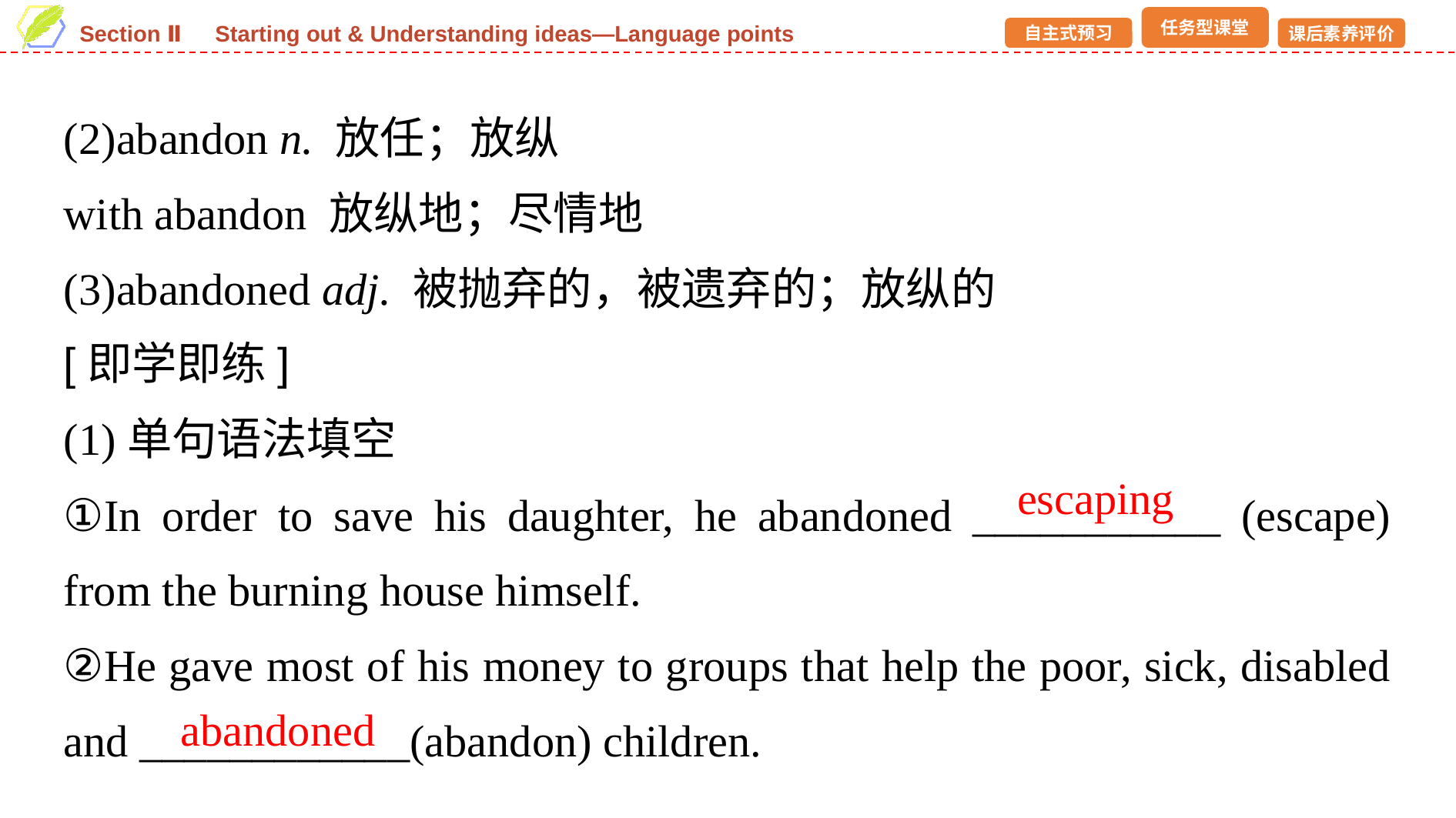

(2)abandon n. 放任；放纵
with abandon 放纵地；尽情地
(3)abandoned adj. 被抛弃的，被遗弃的；放纵的
[即学即练]
(1)单句语法填空
①In order to save his daughter, he abandoned ___________ (escape) from the burning house himself.
②He gave most of his money to groups that help the poor, sick, disabled and ____________(abandon) children.
escaping
abandoned